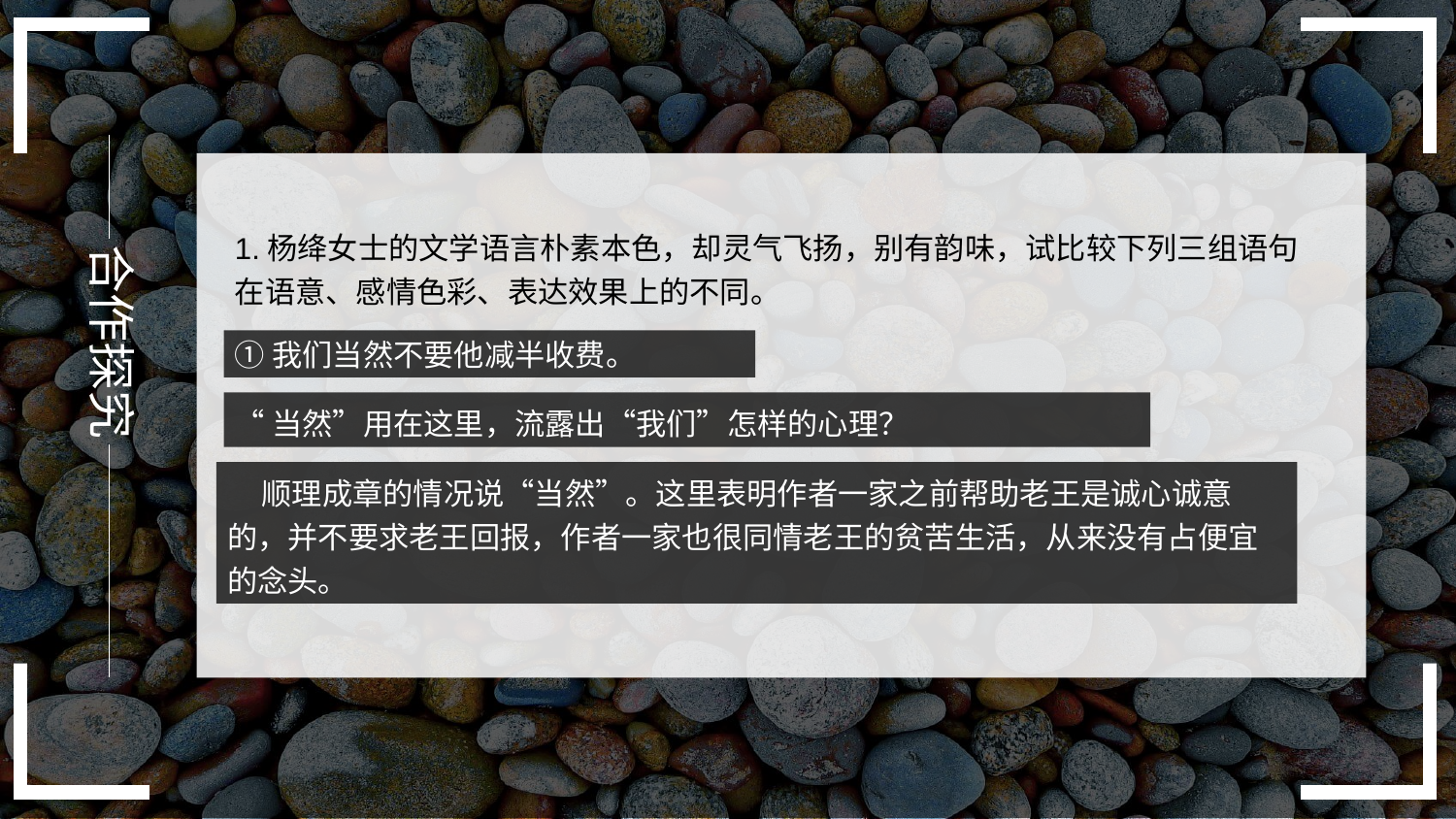

合作探究

1.杨绛女士的文学语言朴素本色，却灵气飞扬，别有韵味，试比较下列三组语句在语意、感情色彩、表达效果上的不同。
①我们当然不要他减半收费。
“当然”用在这里，流露出“我们”怎样的心理？
    顺理成章的情况说“当然”。这里表明作者一家之前帮助老王是诚心诚意的，并不要求老王回报，作者一家也很同情老王的贫苦生活，从来没有占便宜的念头。